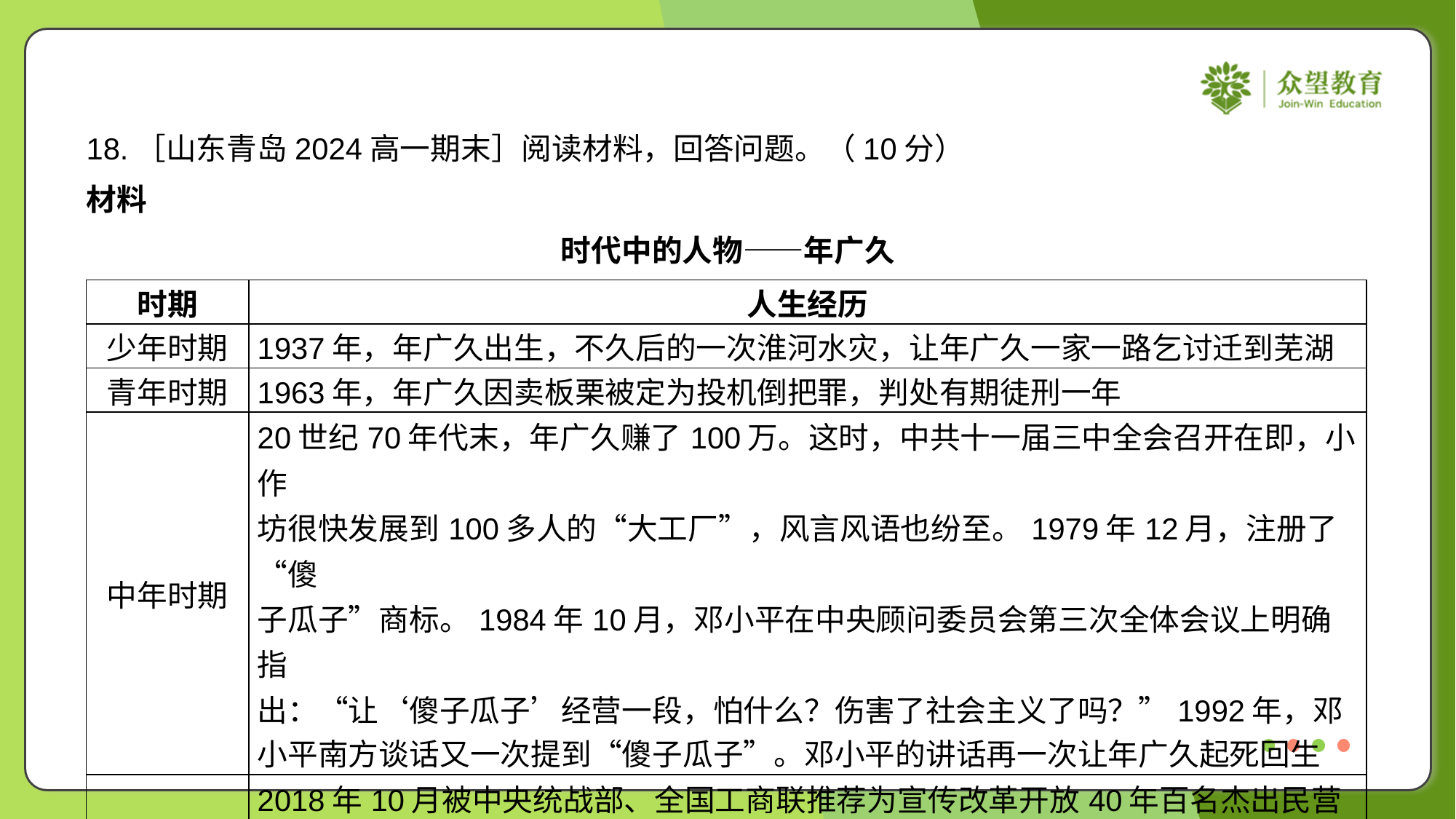

18.［山东青岛2024高一期末］阅读材料，回答问题。（10分）
材料
时代中的人物——年广久
| 时期 | 人生经历 |
| --- | --- |
| 少年时期 | 1937年，年广久出生，不久后的一次淮河水灾，让年广久一家一路乞讨迁到芜湖 |
| 青年时期 | 1963年，年广久因卖板栗被定为投机倒把罪，判处有期徒刑一年 |
| 中年时期 | 20世纪70年代末，年广久赚了100万。这时，中共十一届三中全会召开在即，小作 坊很快发展到100多人的“大工厂”，风言风语也纷至。1979年12月，注册了“傻 子瓜子”商标。1984年10月，邓小平在中央顾问委员会第三次全体会议上明确指 出：“让‘傻子瓜子’经营一段，怕什么？伤害了社会主义了吗？”1992年，邓 小平南方谈话又一次提到“傻子瓜子”。邓小平的讲话再一次让年广久起死回生 |
| 老年时期 | 2018年10月被中央统战部、全国工商联推荐为宣传改革开放40年百名杰出民营企 业家 |